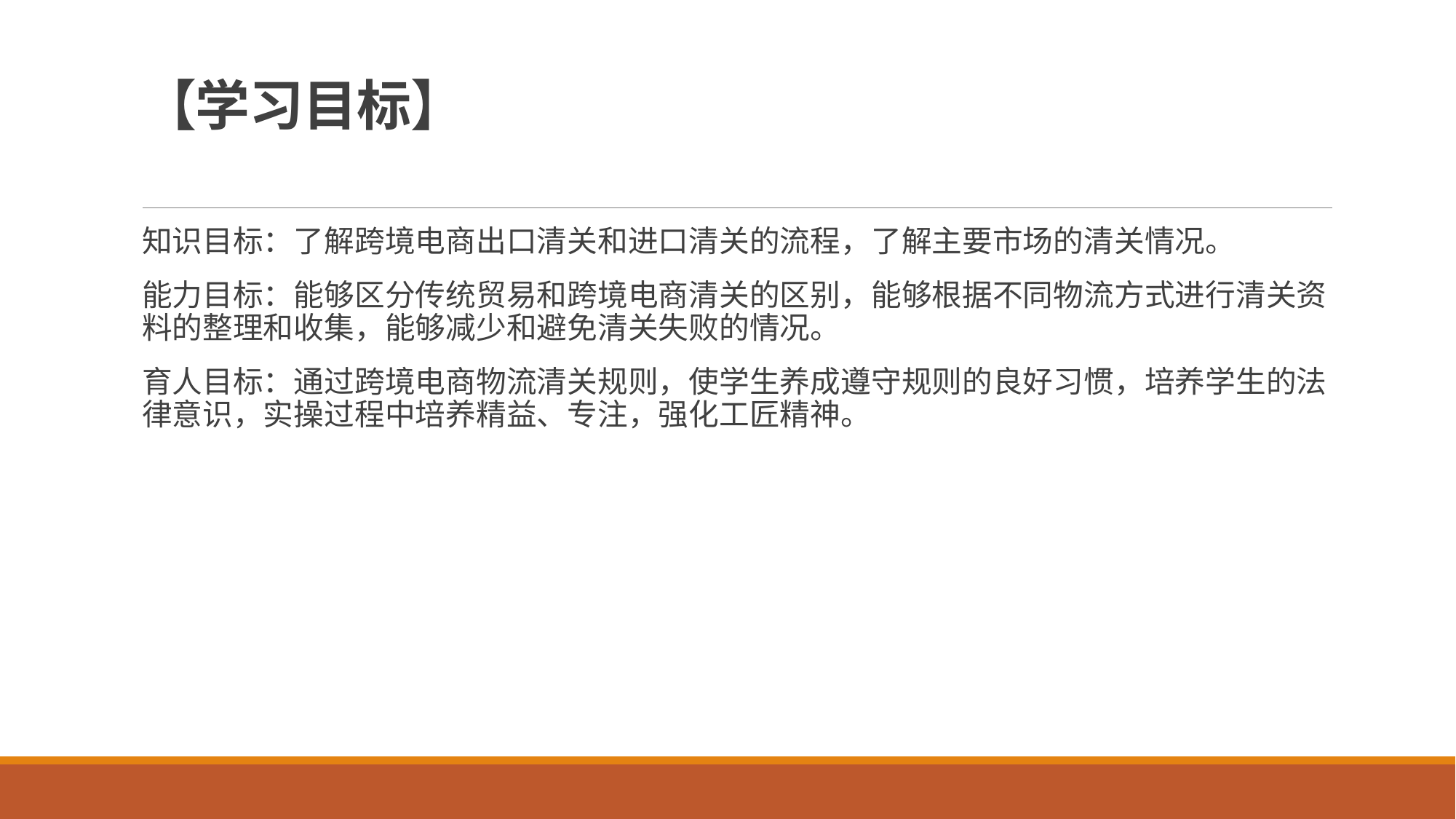

# 【学习目标】
知识目标：了解跨境电商出口清关和进口清关的流程，了解主要市场的清关情况。
能力目标：能够区分传统贸易和跨境电商清关的区别，能够根据不同物流方式进行清关资料的整理和收集，能够减少和避免清关失败的情况。
育人目标：通过跨境电商物流清关规则，使学生养成遵守规则的良好习惯，培养学生的法律意识，实操过程中培养精益、专注，强化工匠精神。